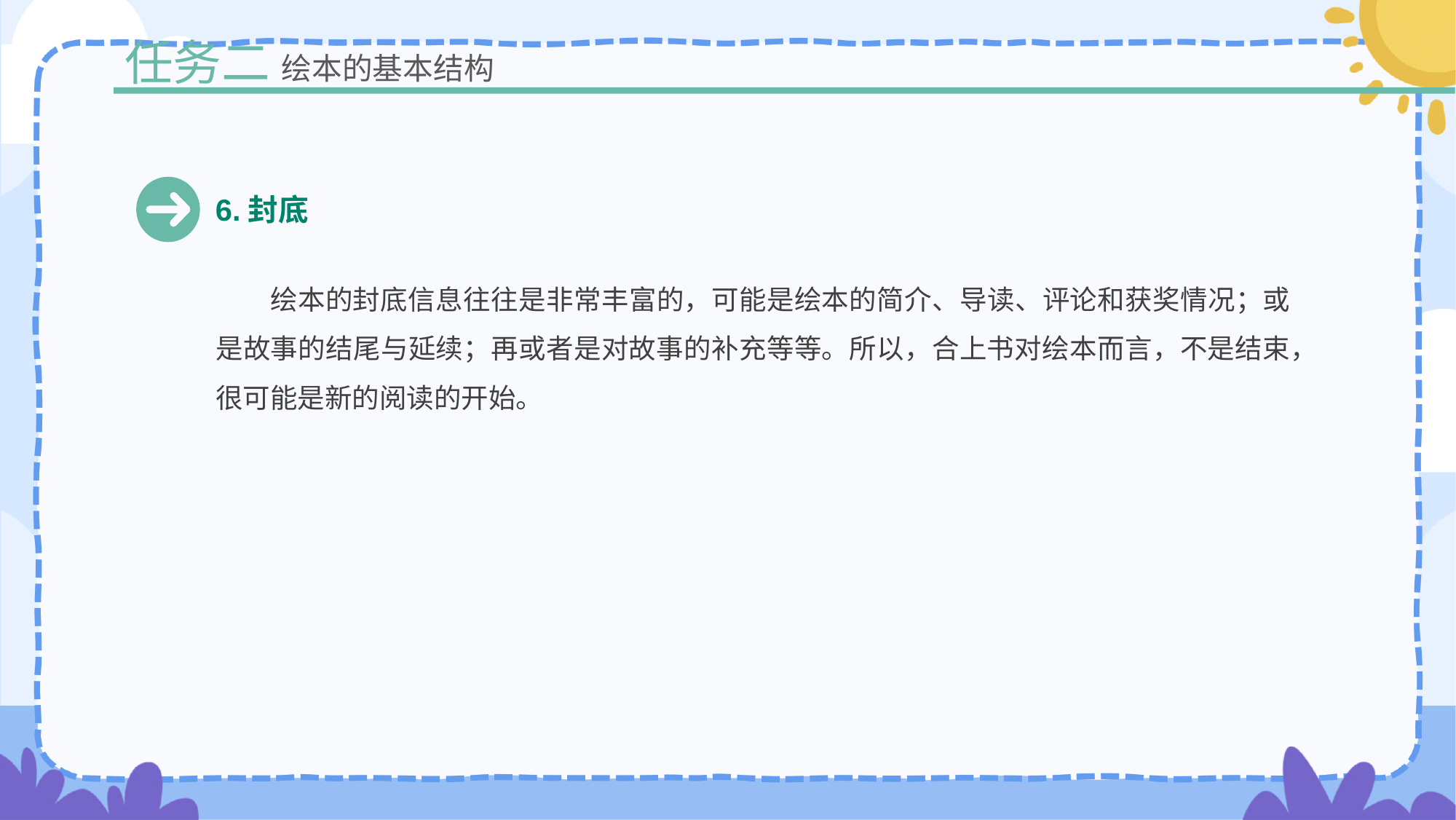

任务二
绘本的基本结构

6.封底
绘本的封底信息往往是非常丰富的，可能是绘本的简介、导读、评论和获奖情况；或是故事的结尾与延续；再或者是对故事的补充等等。所以，合上书对绘本而言，不是结束，很可能是新的阅读的开始。